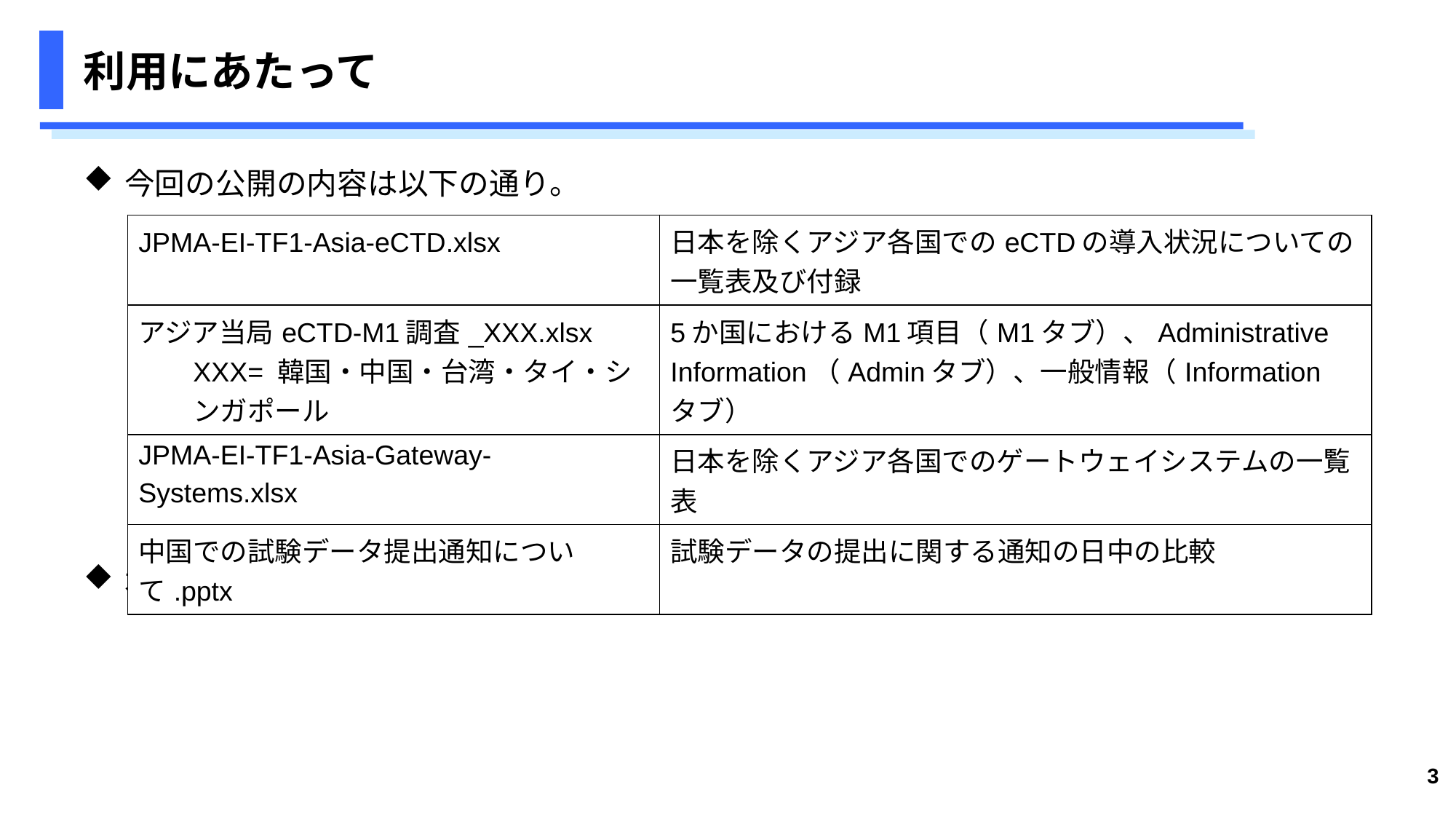

# 利用にあたって
今回の公開の内容は以下の通り。

本資料は2025年9月末時点での情報である。

| JPMA-EI-TF1-Asia-eCTD.xlsx | 日本を除くアジア各国でのeCTDの導入状況についての一覧表及び付録 |
| --- | --- |
| アジア当局eCTD-M1調査\_XXX.xlsx　 XXX= 韓国・中国・台湾・タイ・シンガポール | 5か国におけるM1項目（M1タブ）、Administrative Information（Adminタブ）、一般情報（Information タブ） |
| JPMA-EI-TF1-Asia-Gateway-Systems.xlsx | 日本を除くアジア各国でのゲートウェイシステムの一覧表 |
| 中国での試験データ提出通知について.pptx | 試験データの提出に関する通知の日中の比較 |
3